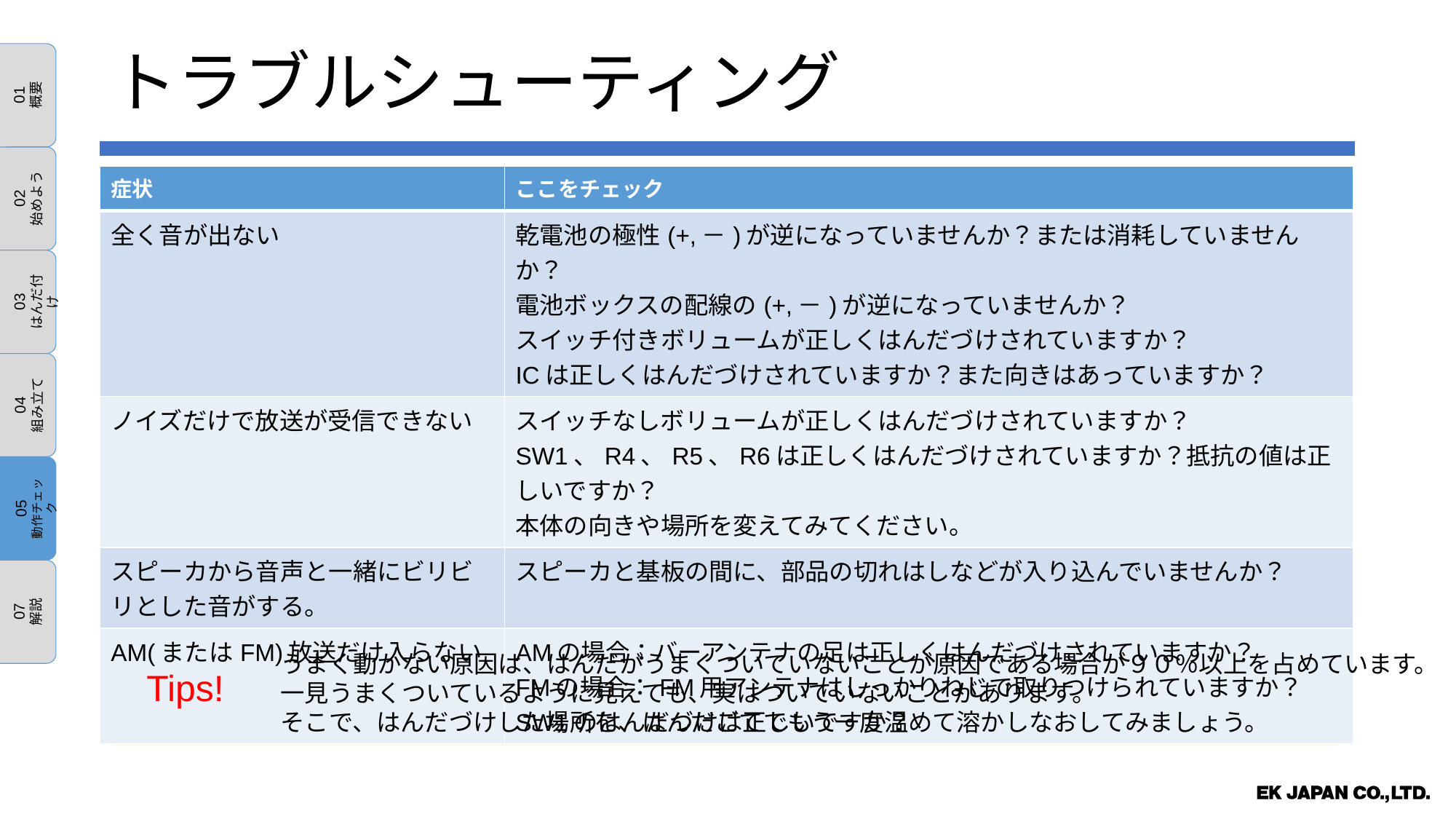

01
概要

02
始めよう

03
はんだ付け

04
組み立て

05
動作チェック

07
解説
トラブルシューティング
| 症状 | ここをチェック |
| --- | --- |
| 全く音が出ない | 乾電池の極性(+,－)が逆になっていませんか？または消耗していませんか？ 電池ボックスの配線の(+,－)が逆になっていませんか？ スイッチ付きボリュームが正しくはんだづけされていますか？ ICは正しくはんだづけされていますか？また向きはあっていますか？ |
| ノイズだけで放送が受信できない | スイッチなしボリュームが正しくはんだづけされていますか？ SW1、R4、R5、R6は正しくはんだづけされていますか？抵抗の値は正しいですか？ 本体の向きや場所を変えてみてください。 |
| スピーカから音声と一緒にビリビリとした音がする。 | スピーカと基板の間に、部品の切れはしなどが入り込んでいませんか？ |
| AM(またはFM)放送だけ入らない | AMの場合：バーアンテナの足は正しくはんだづけされていますか？ FMの場合：FM用アンテナはしっかりねじで取りつけられていますか？ SW1のはんだづけは正しいですか？ |

うまく動かない原因は、はんだがうまくついていないことが原因である場合が９０％以上を占めています。
一見うまくついているように見えても、実はついていないことがあります。
そこで、はんだづけした場所を、はんだごてでもう一度温めて溶かしなおしてみましょう。
Tips!